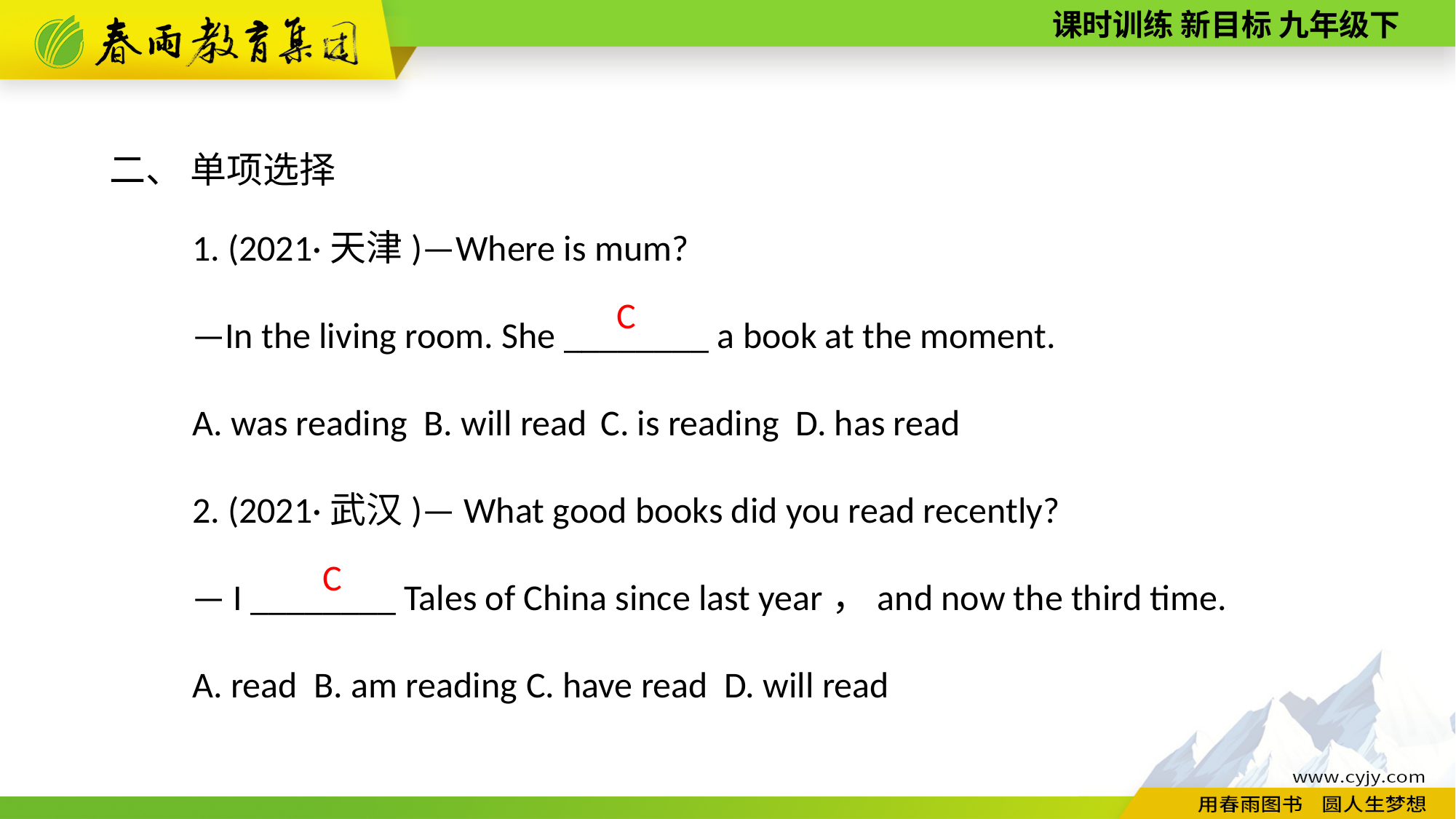

二、 单项选择
1. (2021·天津)—Where is mum?
—In the living room. She ________ a book at the moment.
A. was reading  B. will read   C. is reading  D. has read
2. (2021·武汉)— What good books did you read recently?
— I ________ Tales of China since last year，and now the third time.
A. read  B. am reading  C. have read  D. will read
C
C